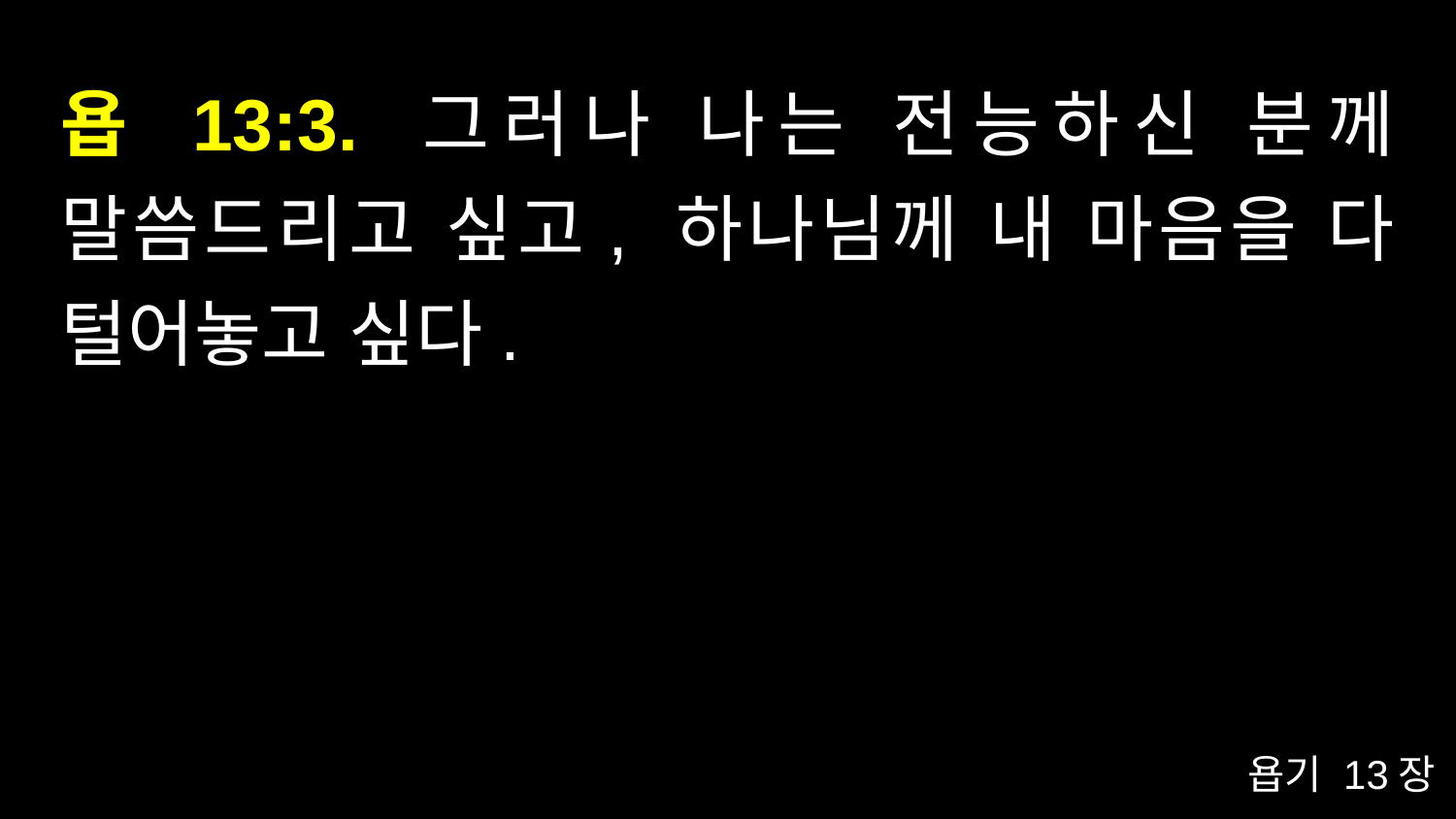

# 욥 13:3. 그러나 나는 전능하신 분께 말씀드리고 싶고, 하나님께 내 마음을 다 털어놓고 싶다.
욥기 13장